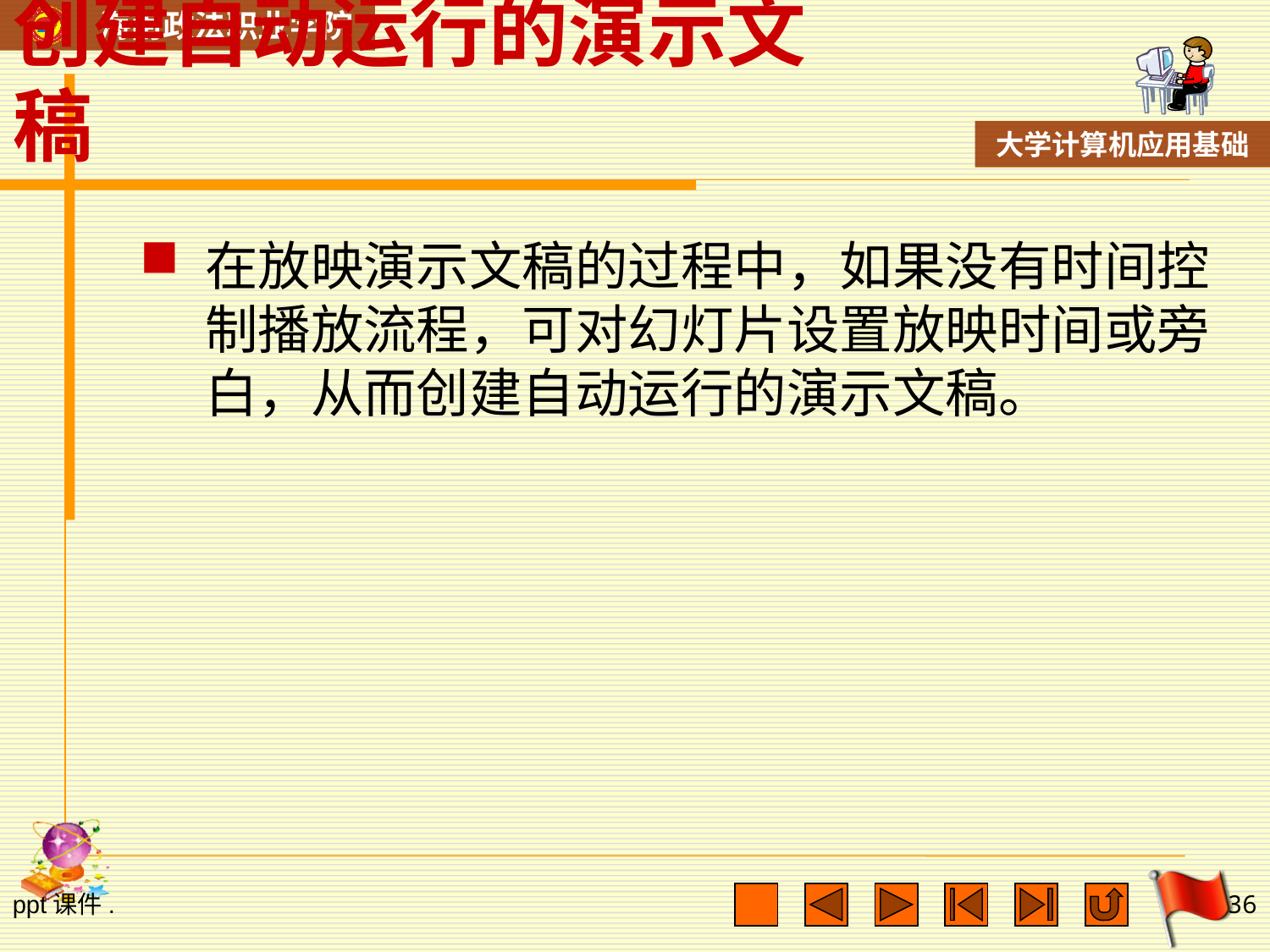

创建自动运行的演示文稿
在放映演示文稿的过程中，如果没有时间控制播放流程，可对幻灯片设置放映时间或旁白，从而创建自动运行的演示文稿。
ppt课件.
36